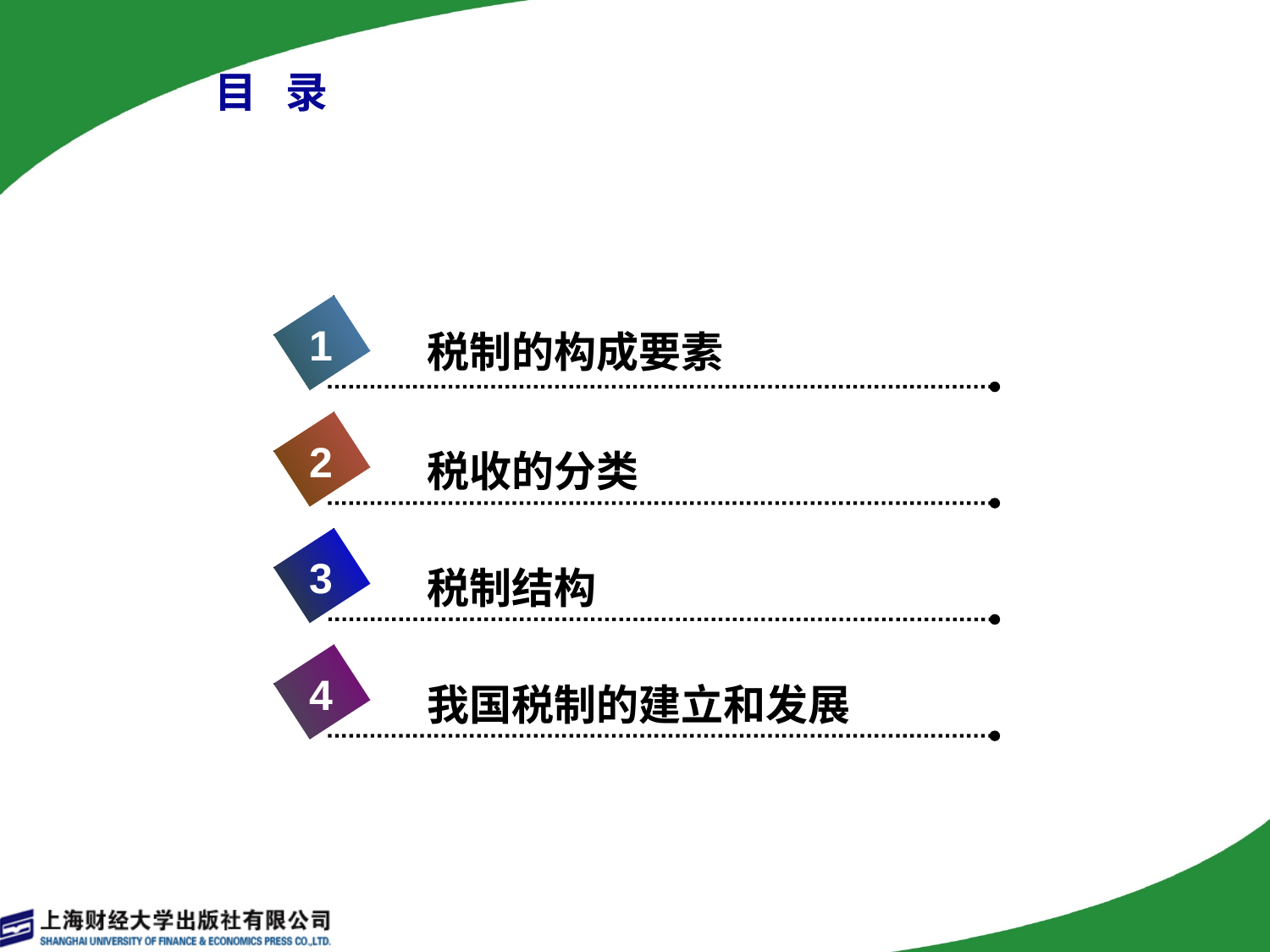

# 目   录

1
税制的构成要素

2
税收的分类

3
税制结构

4
我国税制的建立和发展